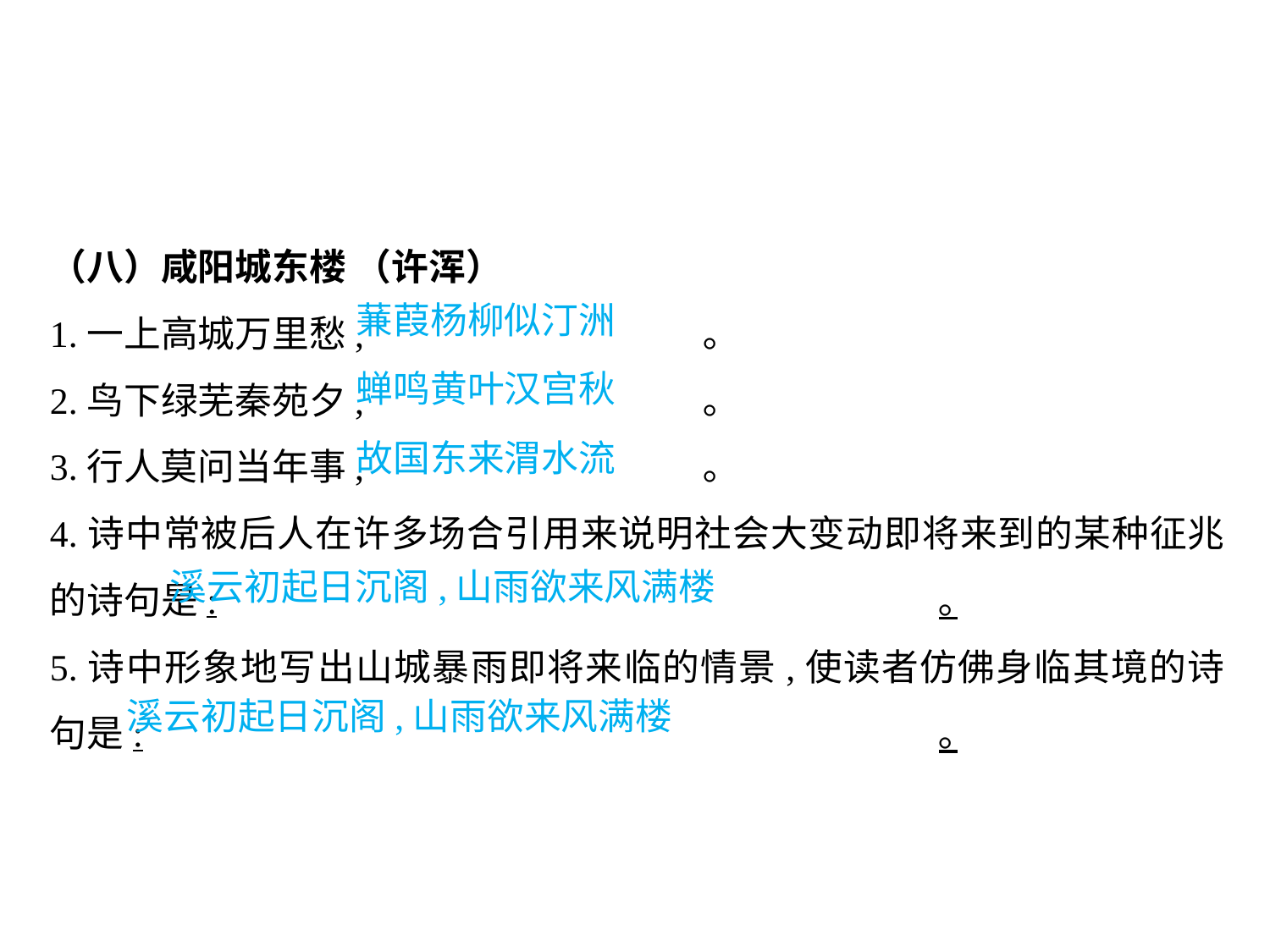

（八）咸阳城东楼 （许浑）
1.一上高城万里愁,			 ｡
2.鸟下绿芜秦苑夕,			 ｡
3.行人莫问当年事,			 ｡
4.诗中常被后人在许多场合引用来说明社会大变动即将来到的某种征兆的诗句是:						｡
5.诗中形象地写出山城暴雨即将来临的情景,使读者仿佛身临其境的诗句是:							｡
蒹葭杨柳似汀洲
蝉鸣黄叶汉宫秋
故国东来渭水流
溪云初起日沉阁,山雨欲来风满楼
溪云初起日沉阁,山雨欲来风满楼